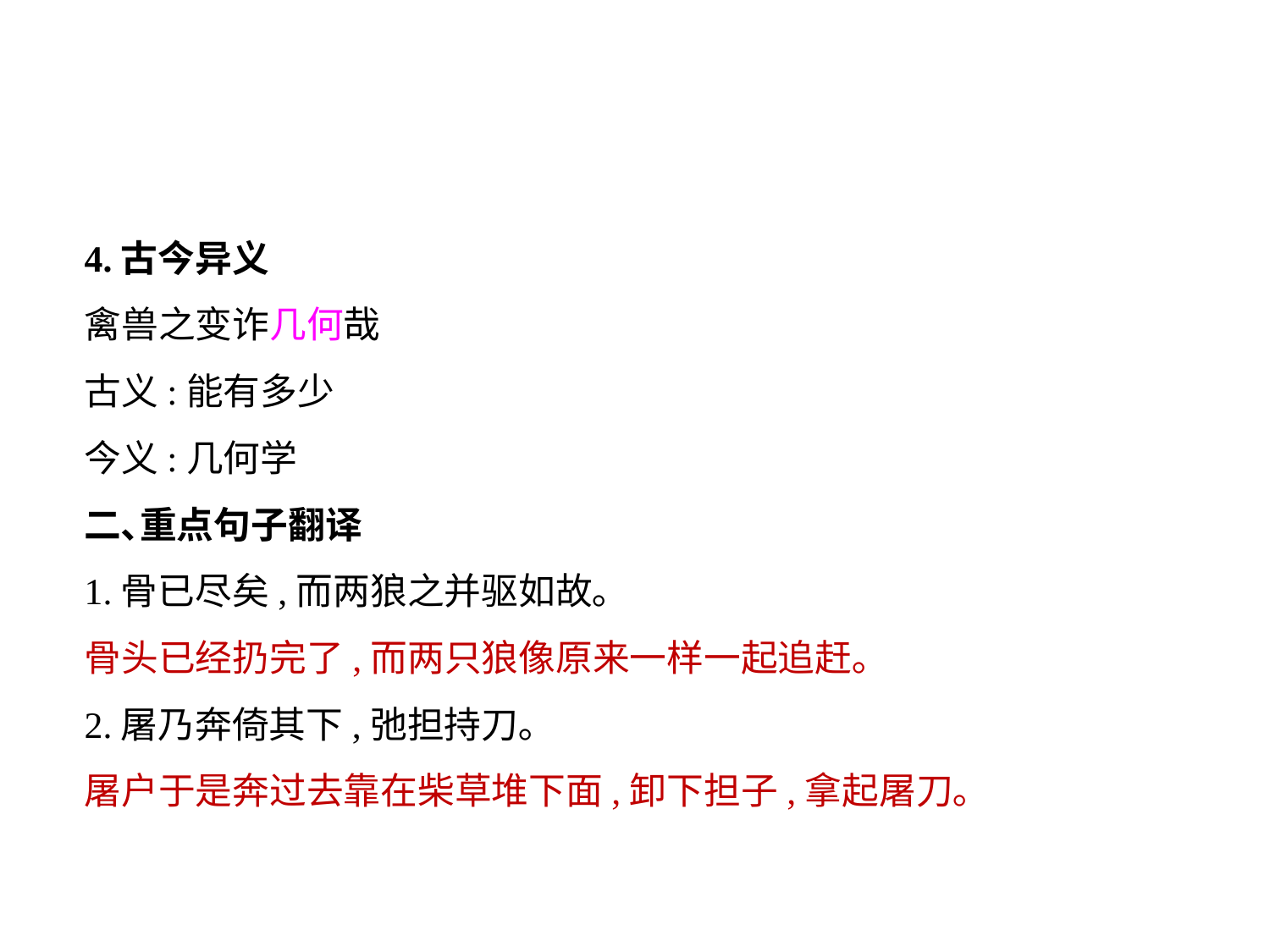

4.古今异义
禽兽之变诈几何哉
古义:能有多少
今义:几何学
二､重点句子翻译
1.骨已尽矣,而两狼之并驱如故｡
骨头已经扔完了,而两只狼像原来一样一起追赶｡
2.屠乃奔倚其下,弛担持刀｡
屠户于是奔过去靠在柴草堆下面,卸下担子,拿起屠刀｡